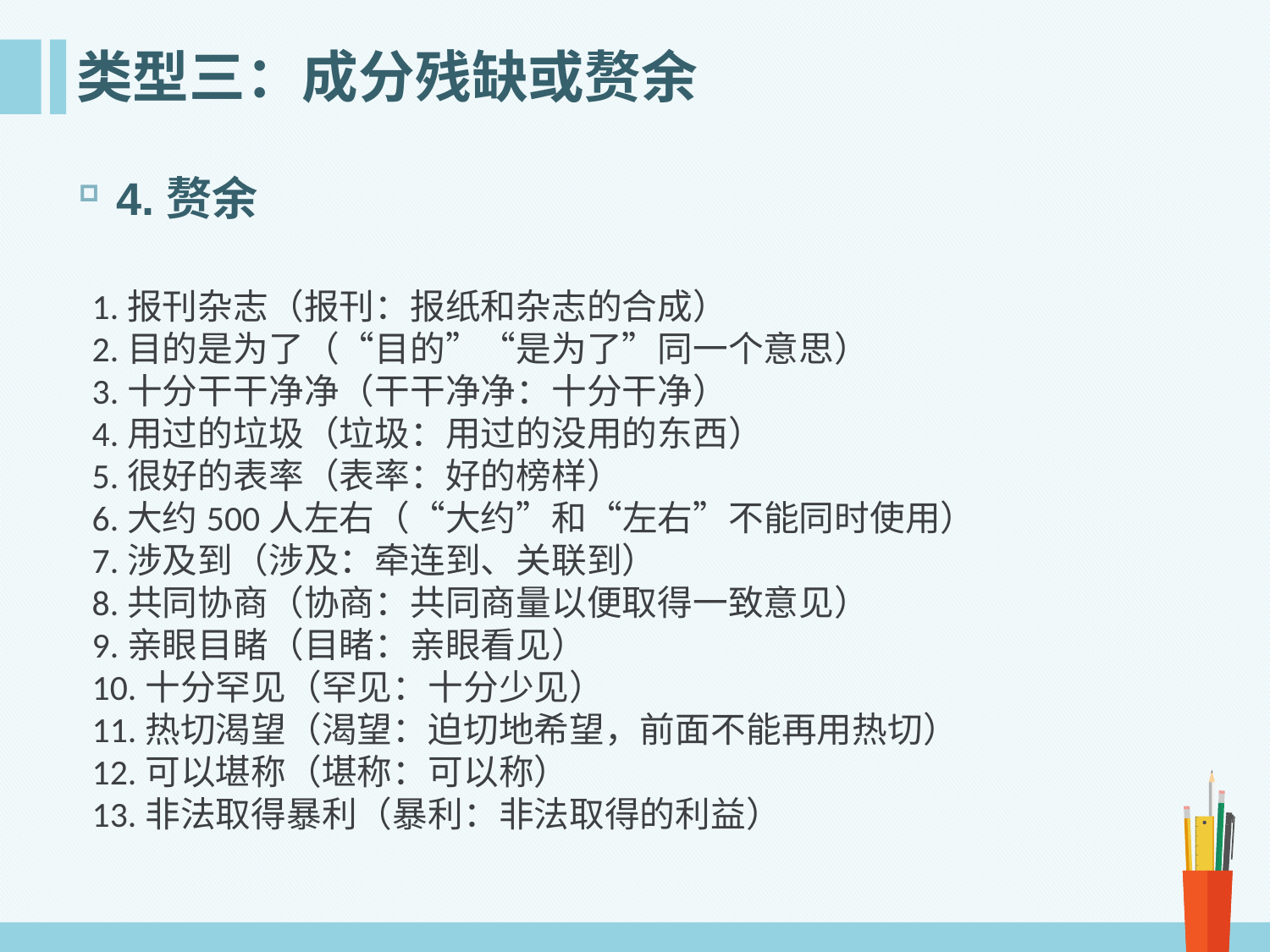

# 类型三：成分残缺或赘余
4.赘余
1.报刊杂志（报刊：报纸和杂志的合成）
2.目的是为了（“目的”“是为了”同一个意思）
3.十分干干净净（干干净净：十分干净）
4.用过的垃圾（垃圾：用过的没用的东西）
5.很好的表率（表率：好的榜样）
6.大约500人左右（“大约”和“左右”不能同时使用）
7.涉及到（涉及：牵连到、关联到）
8.共同协商（协商：共同商量以便取得一致意见）
9.亲眼目睹（目睹：亲眼看见）
10.十分罕见（罕见：十分少见）
11.热切渴望（渴望：迫切地希望，前面不能再用热切）
12.可以堪称（堪称：可以称）
13.非法取得暴利（暴利：非法取得的利益）